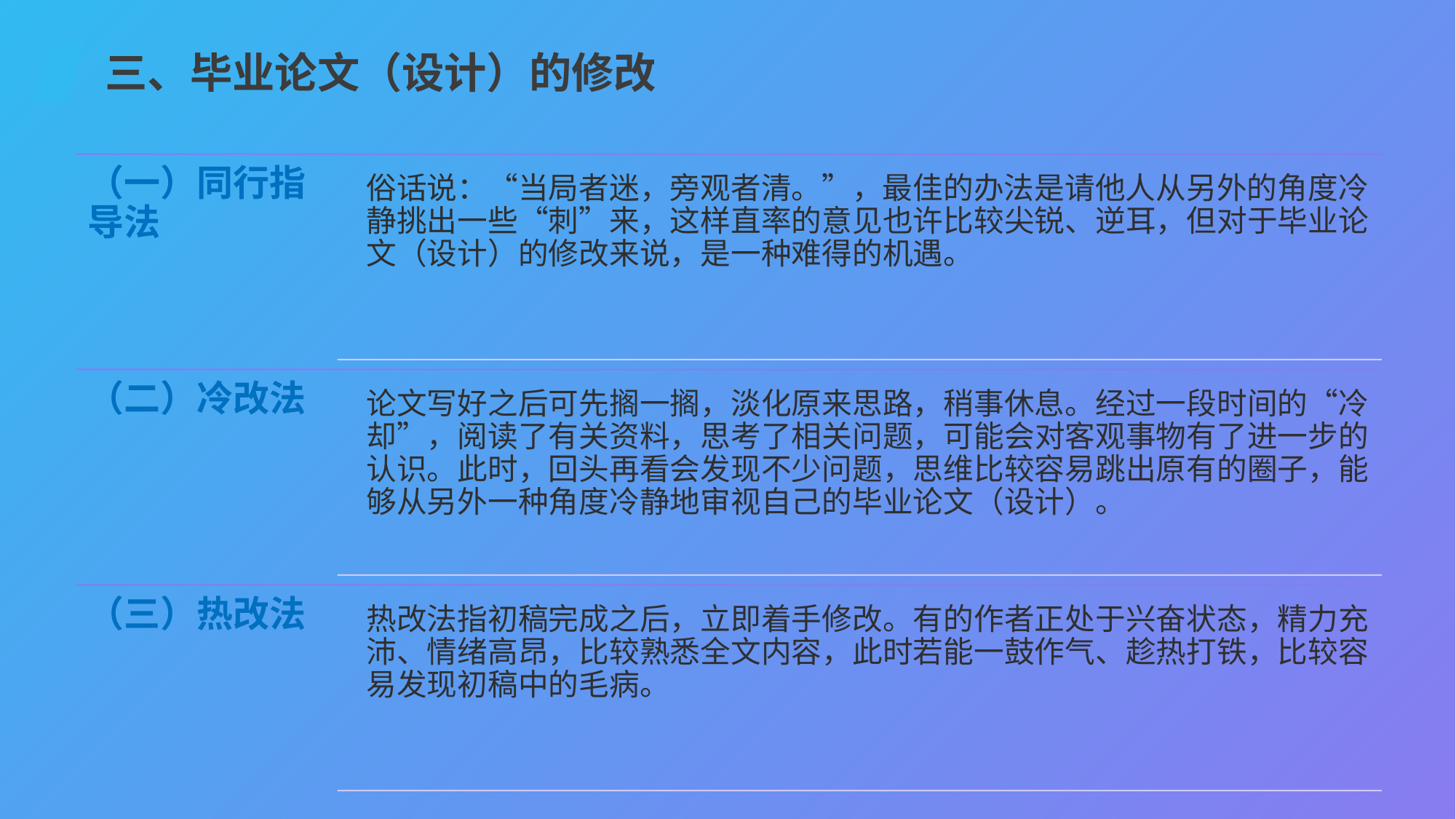

三、毕业论文（设计）的修改
（一）同行指导法
俗话说：“当局者迷，旁观者清。”，最佳的办法是请他人从另外的角度冷静挑出一些“刺”来，这样直率的意见也许比较尖锐、逆耳，但对于毕业论文（设计）的修改来说，是一种难得的机遇。
（二）冷改法
论文写好之后可先搁一搁，淡化原来思路，稍事休息。经过一段时间的“冷却”，阅读了有关资料，思考了相关问题，可能会对客观事物有了进一步的认识。此时，回头再看会发现不少问题，思维比较容易跳出原有的圈子，能够从另外一种角度冷静地审视自己的毕业论文（设计）。
（三）热改法
热改法指初稿完成之后，立即着手修改。有的作者正处于兴奋状态，精力充沛、情绪高昂，比较熟悉全文内容，此时若能一鼓作气、趁热打铁，比较容易发现初稿中的毛病。